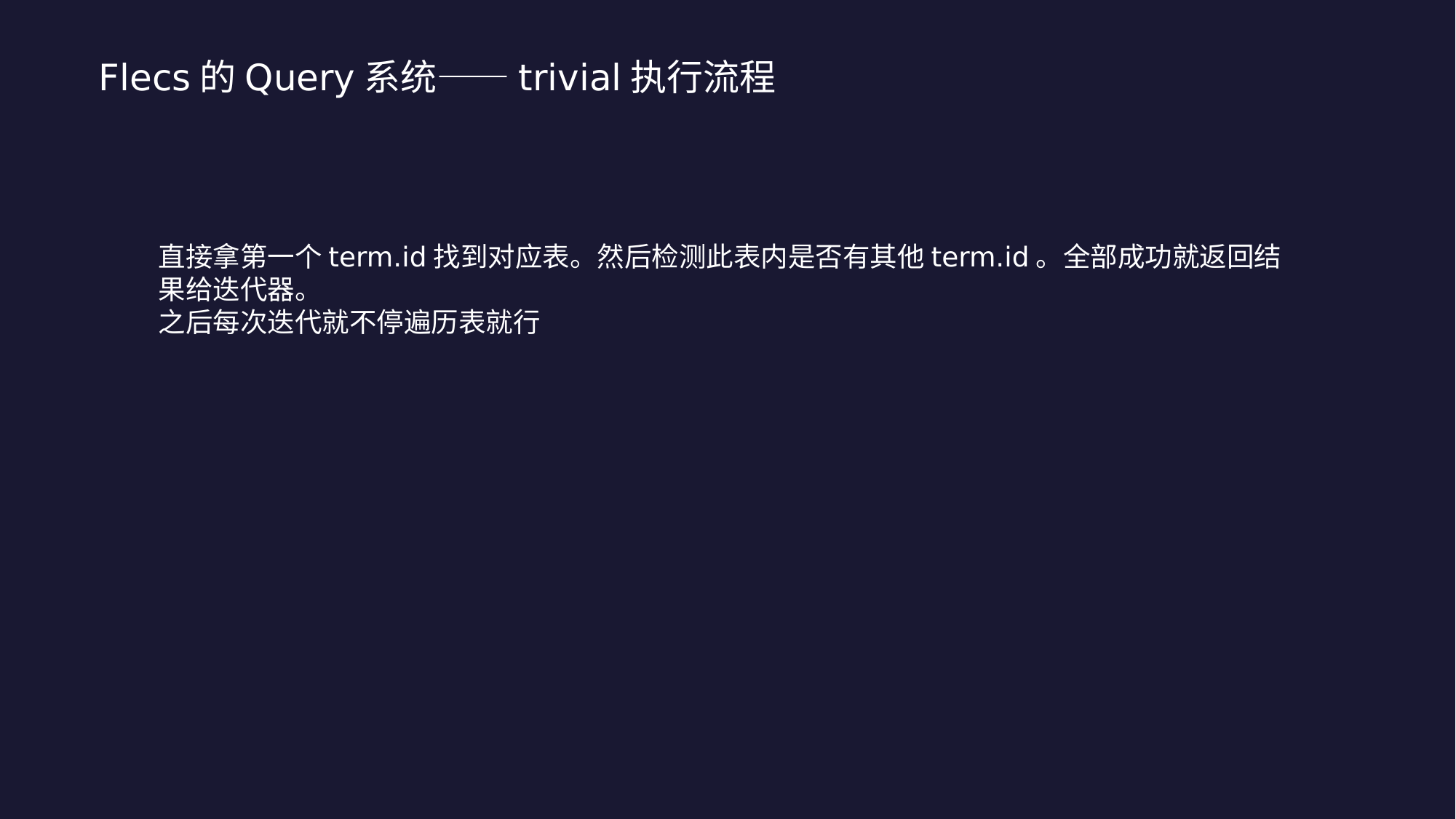

Flecs的Query系统——trivial执行流程
直接拿第一个term.id找到对应表。然后检测此表内是否有其他term.id。全部成功就返回结果给迭代器。
之后每次迭代就不停遍历表就行